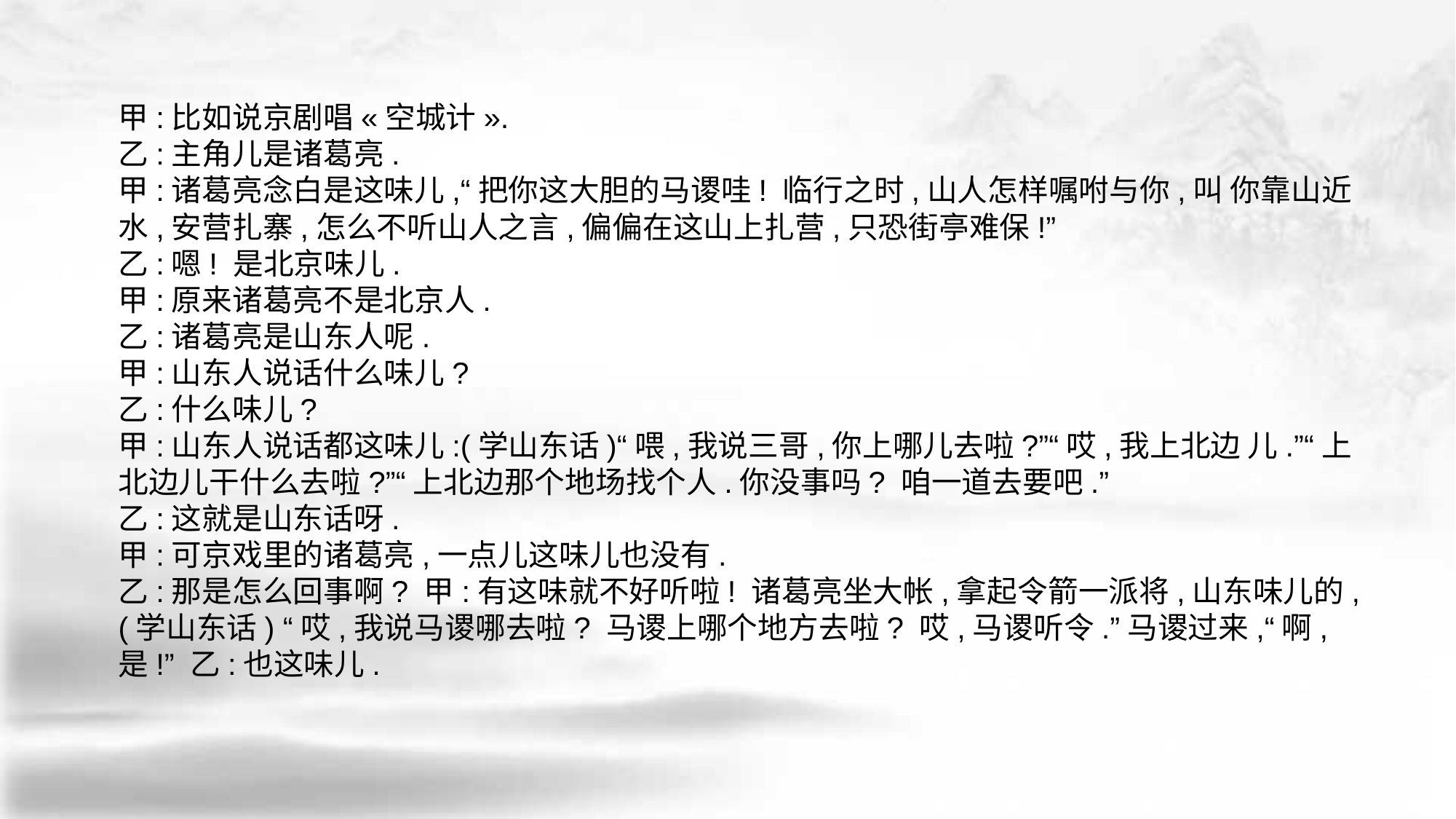

甲:比如说京剧唱«空城计».
乙:主角儿是诸葛亮.
甲:诸葛亮念白是这味儿,“把你这大胆的马谡哇! 临行之时,山人怎样嘱咐与你,叫 你靠山近水,安营扎寨,怎么不听山人之言,偏偏在这山上扎营,只恐街亭难保!”
乙:嗯! 是北京味儿.
甲:原来诸葛亮不是北京人.
乙:诸葛亮是山东人呢.
甲:山东人说话什么味儿?
乙:什么味儿?
甲:山东人说话都这味儿:(学山东话)“喂,我说三哥,你上哪儿去啦?”“哎,我上北边 儿.”“上北边儿干什么去啦?”“上北边那个地场找个人.你没事吗? 咱一道去要吧.”
乙:这就是山东话呀.
甲:可京戏里的诸葛亮,一点儿这味儿也没有.
乙:那是怎么回事啊? 甲:有这味就不好听啦! 诸葛亮坐大帐,拿起令箭一派将,山东味儿的,(学山东话) “哎,我说马谡哪去啦? 马谡上哪个地方去啦? 哎,马谡听令.”马谡过来,“啊,是!” 乙:也这味儿.